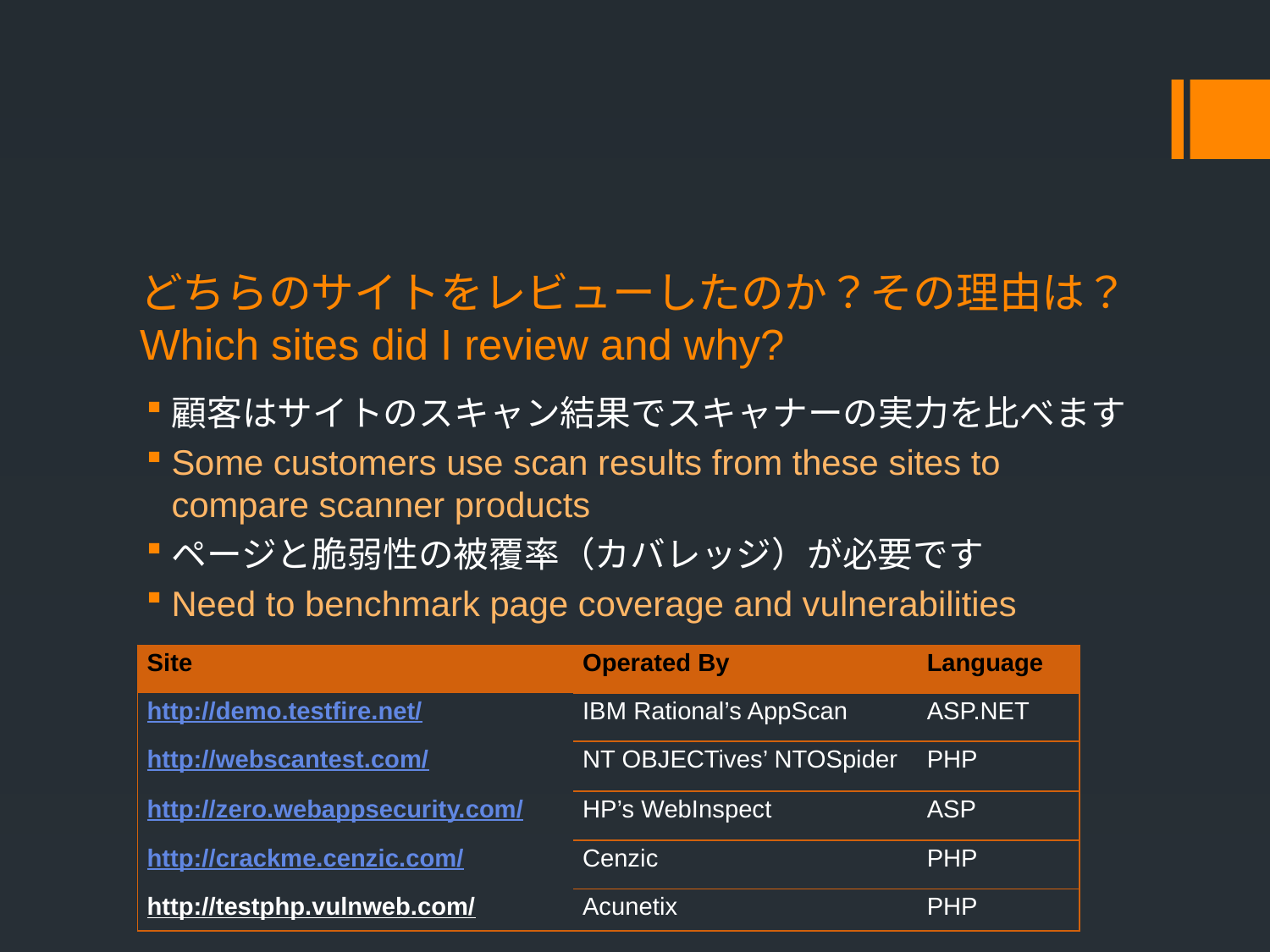

# どちらのサイトをレビューしたのか？その理由は？ Which sites did I review and why?
顧客はサイトのスキャン結果でスキャナーの実力を比べます
Some customers use scan results from these sites to compare scanner products
ページと脆弱性の被覆率（カバレッジ）が必要です
Need to benchmark page coverage and vulnerabilities

| Site | Operated By | Language |
| --- | --- | --- |
| http://demo.testfire.net/ | IBM Rational’s AppScan | ASP.NET |
| http://webscantest.com/ | NT OBJECTives’ NTOSpider | PHP |
| http://zero.webappsecurity.com/ | HP’s WebInspect | ASP |
| http://crackme.cenzic.com/ | Cenzic | PHP |
| http://testphp.vulnweb.com/ | Acunetix | PHP |